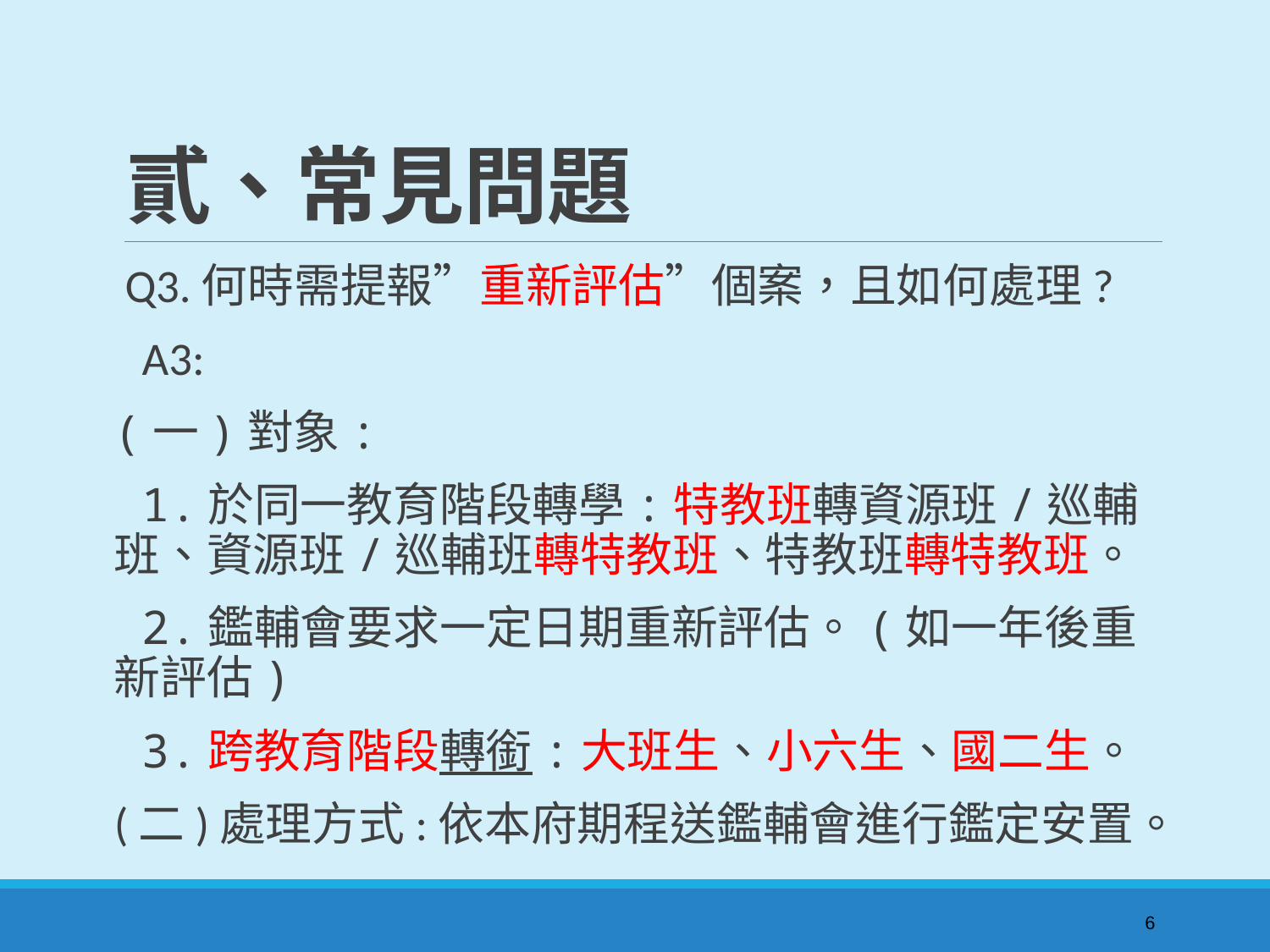

# 貳、常見問題
 Q3.何時需提報”重新評估”個案，且如何處理?
 A3:
(一)對象:
 1.於同一教育階段轉學:特教班轉資源班/巡輔班、資源班/巡輔班轉特教班、特教班轉特教班。
 2.鑑輔會要求一定日期重新評估。(如一年後重新評估)
 3.跨教育階段轉銜:大班生、小六生、國二生。
(二)處理方式:依本府期程送鑑輔會進行鑑定安置。

6